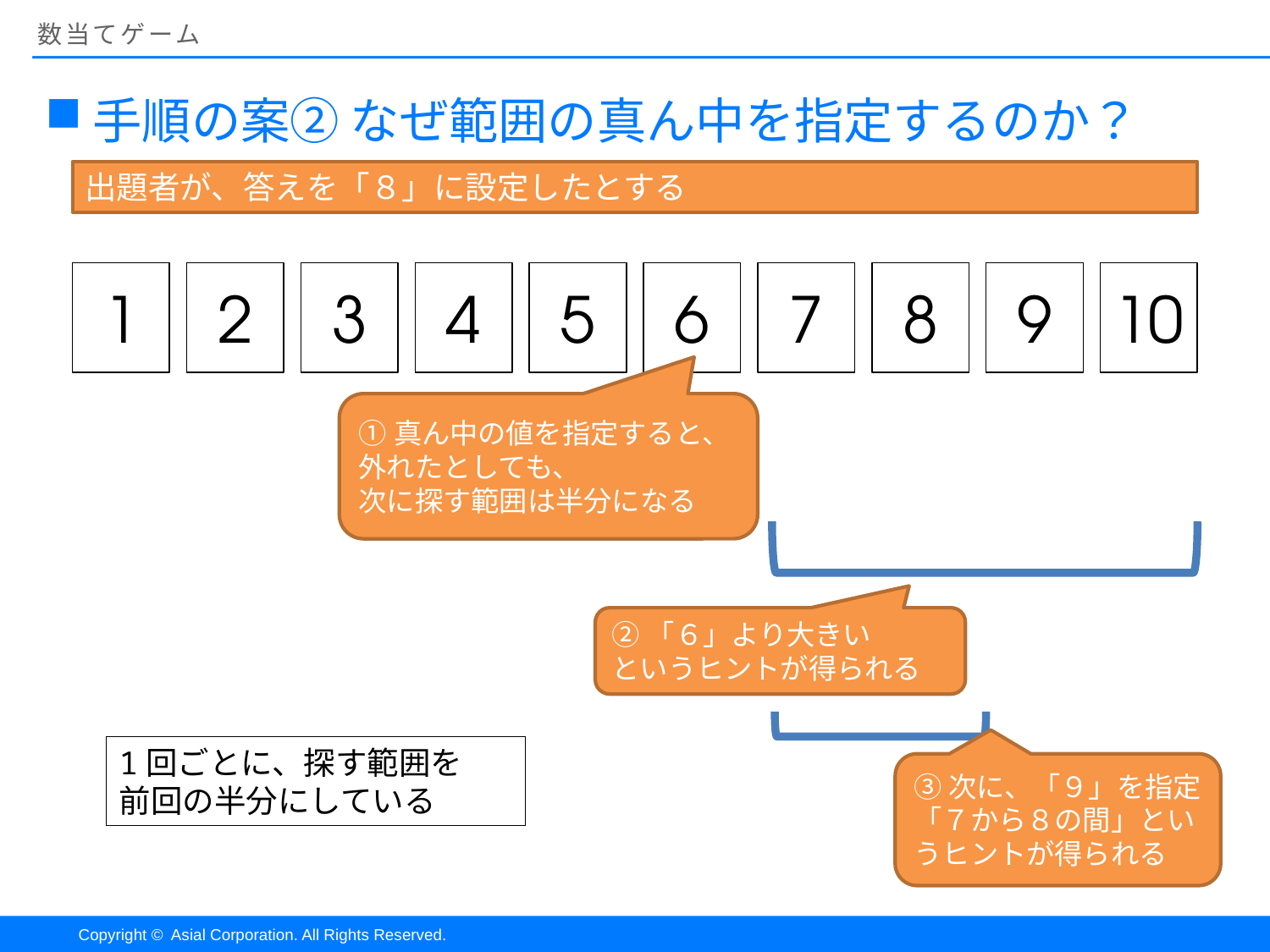

# 数当てゲーム

手順の案② なぜ範囲の真ん中を指定するのか？

出題者が、答えを「８」に設定したとする
8
9
10
1
2
3
4
5
6
7

①真ん中の値を指定すると、
外れたとしても、
次に探す範囲は半分になる
②「６」より大きい
というヒントが得られる

1回ごとに、探す範囲を
前回の半分にしている
③次に、「９」を指定
「７から８の間」というヒントが得られる